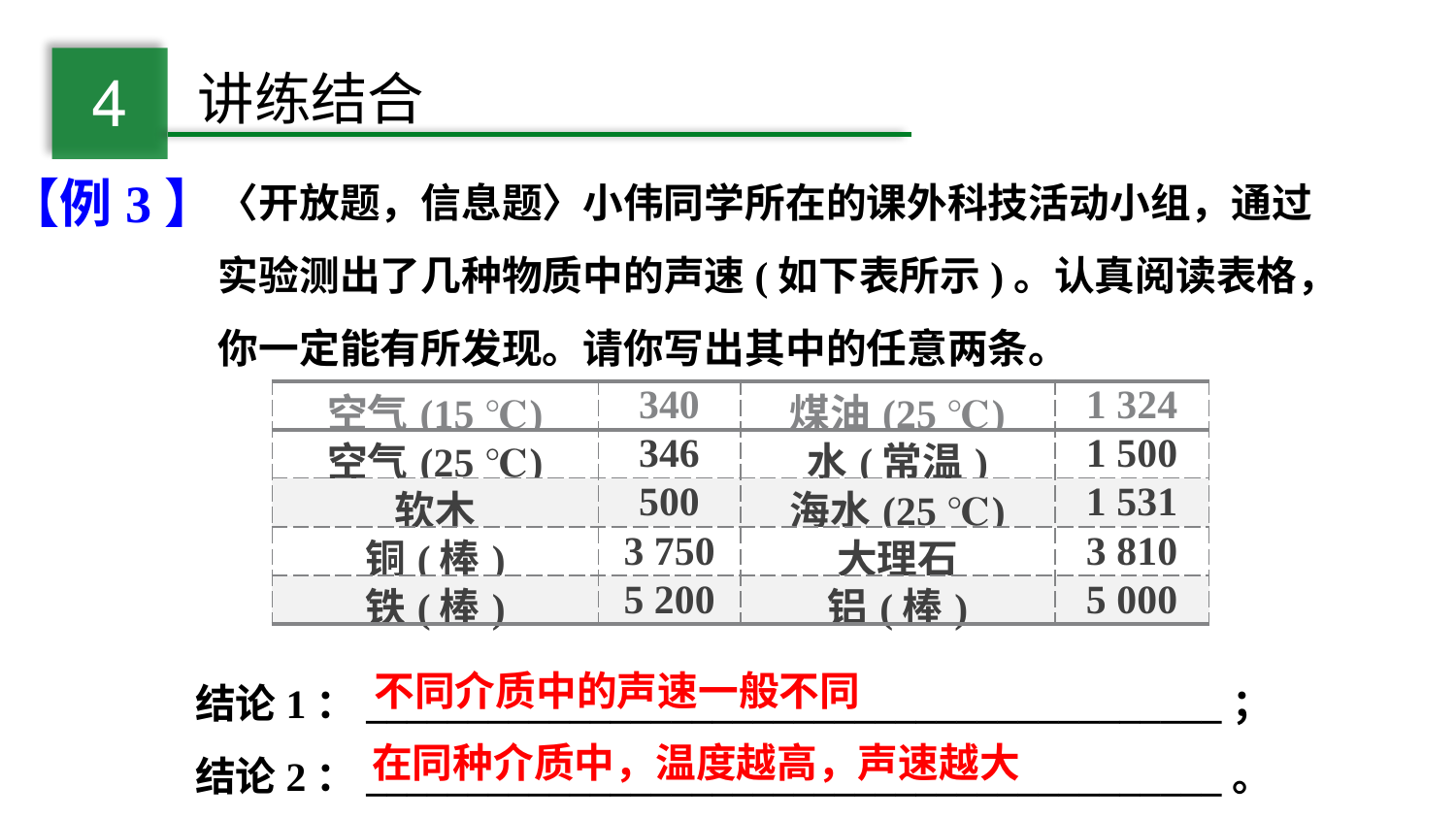

〈开放题，信息题〉小伟同学所在的课外科技活动小组，通过实验测出了几种物质中的声速(如下表所示)。认真阅读表格，你一定能有所发现。请你写出其中的任意两条。
【例3】
| 空气(15 ℃) | 340 | 煤油(25 ℃) | 1 324 |
| --- | --- | --- | --- |
| 空气(25 ℃) | 346 | 水(常温) | 1 500 |
| 软木 | 500 | 海水(25 ℃) | 1 531 |
| 铜(棒) | 3 750 | 大理石 | 3 810 |
| 铁(棒) | 5 200 | 铝(棒) | 5 000 |
结论1：__________________________________________；
结论2：__________________________________________。
不同介质中的声速一般不同
在同种介质中，温度越高，声速越大